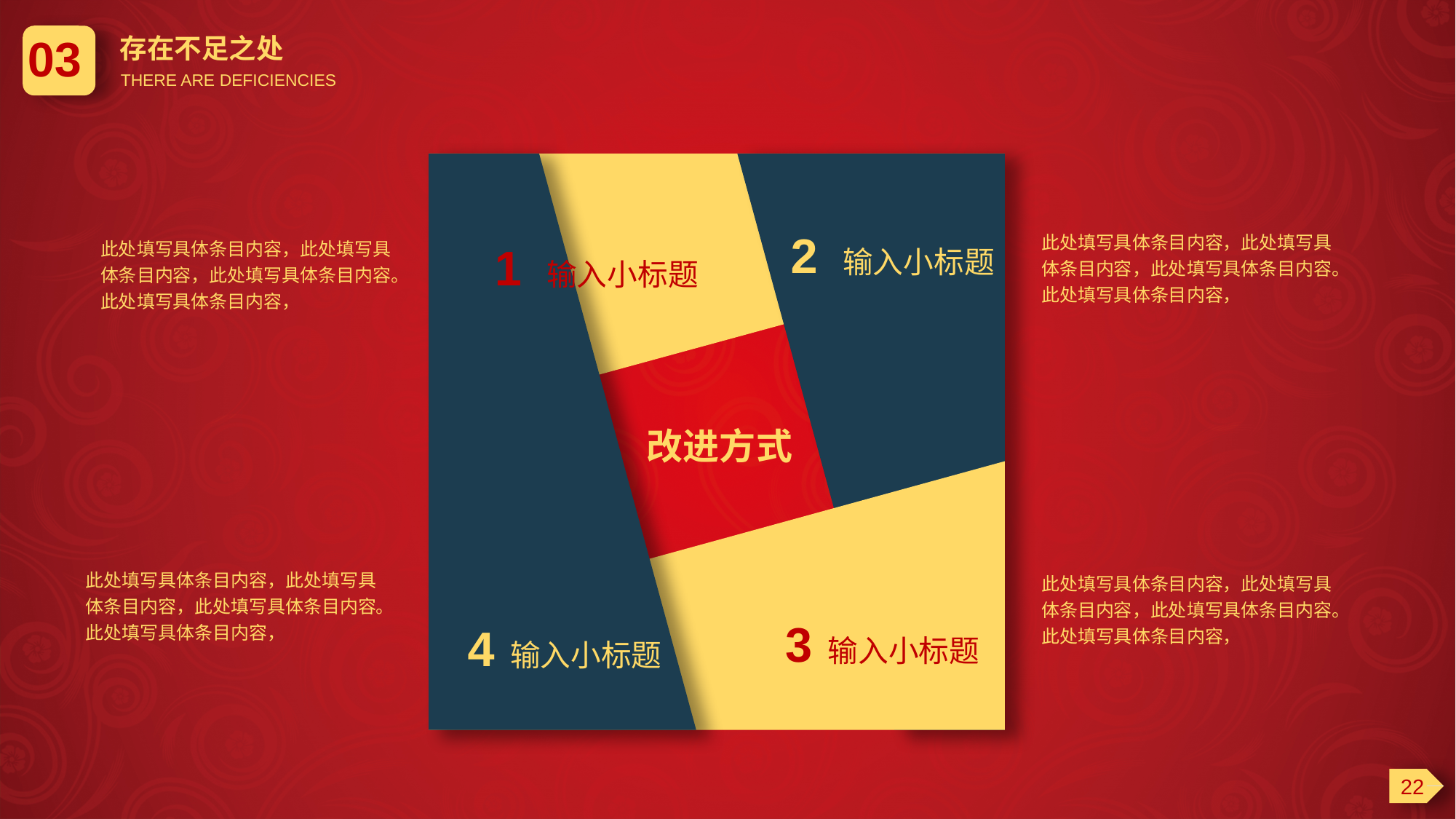

03

存在不足之处
THERE ARE DEFICIENCIES

2 输入小标题
此处填写具体条目内容，此处填写具体条目内容，此处填写具体条目内容。此处填写具体条目内容，
此处填写具体条目内容，此处填写具体条目内容，此处填写具体条目内容。此处填写具体条目内容，
1 输入小标题
改进方式

此处填写具体条目内容，此处填写具体条目内容，此处填写具体条目内容。此处填写具体条目内容，
此处填写具体条目内容，此处填写具体条目内容，此处填写具体条目内容。此处填写具体条目内容，
3 输入小标题
4 输入小标题
22